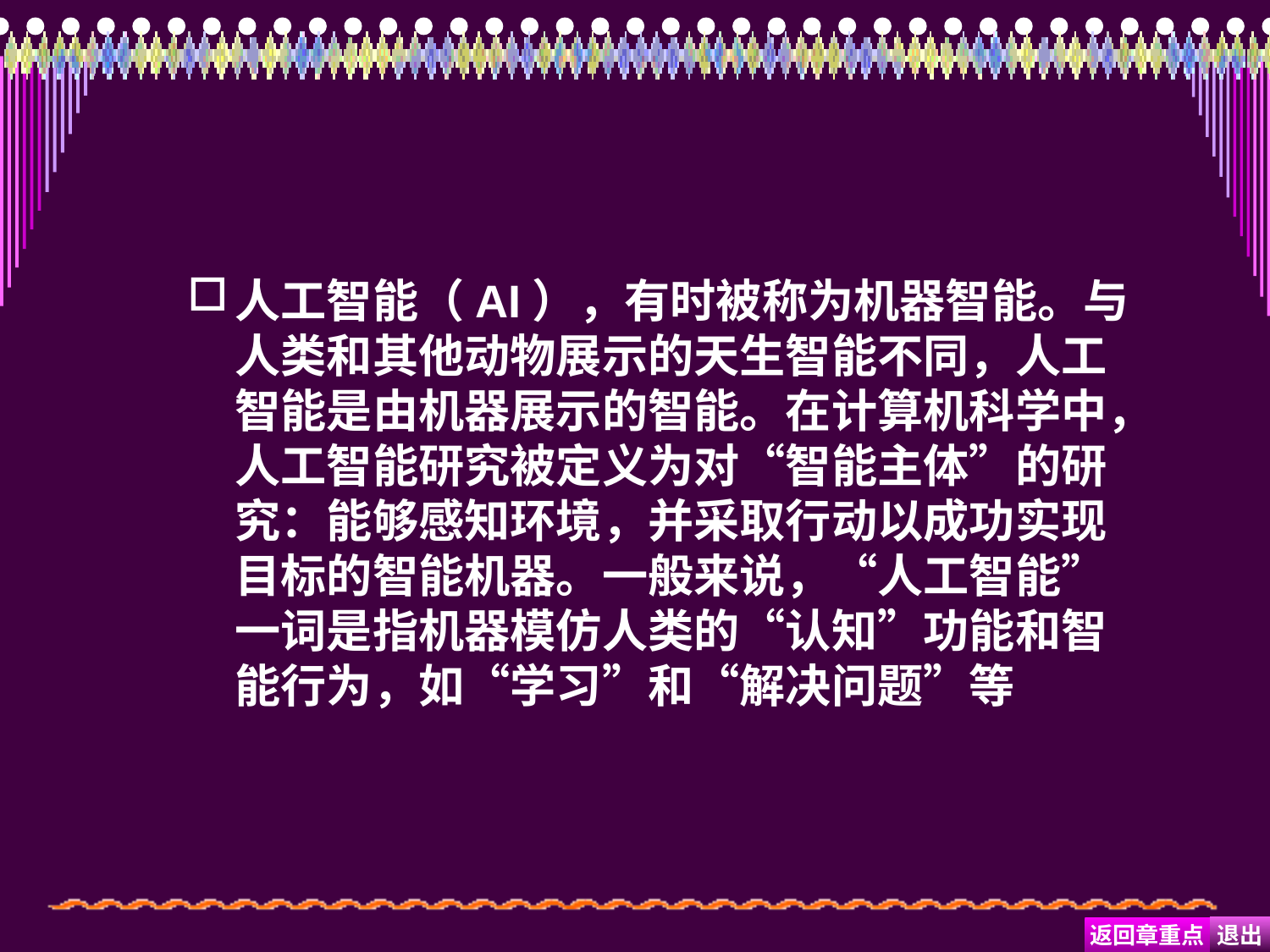

#
人工智能（AI），有时被称为机器智能。与人类和其他动物展示的天生智能不同，人工智能是由机器展示的智能。在计算机科学中，人工智能研究被定义为对“智能主体”的研究：能够感知环境，并采取行动以成功实现目标的智能机器。一般来说，“人工智能”一词是指机器模仿人类的“认知”功能和智能行为，如“学习”和“解决问题”等